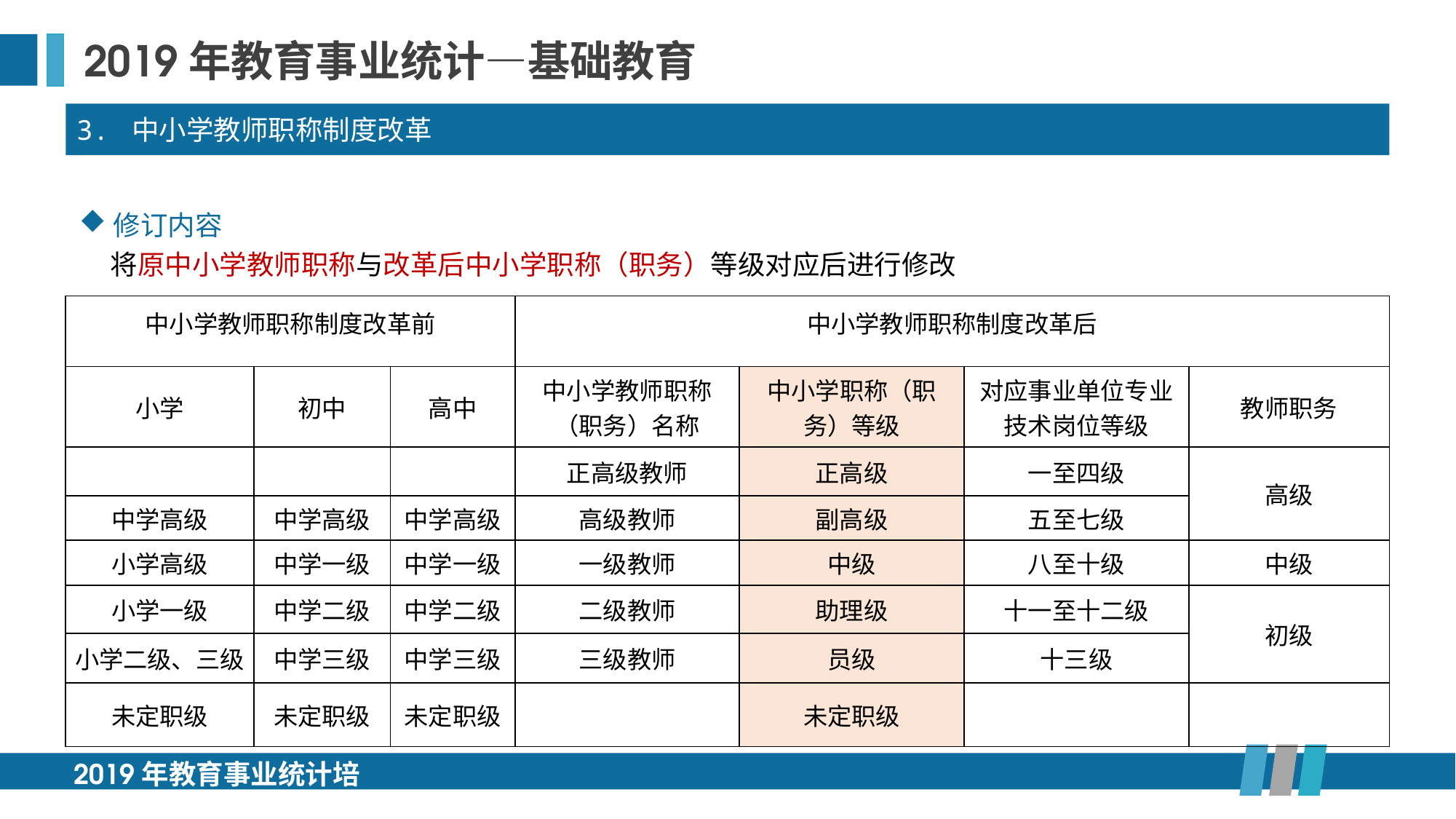

2019年教育事业统计—基础教育

3. 中小学教师职称制度改革
修订内容
    将原中小学教师职称与改革后中小学职称（职务）等级对应后进行修改
| 中小学教师职称制度改革前 |  |  | 中小学教师职称制度改革后 |  |  |  |
| --- | --- | --- | --- | --- | --- | --- |
| 小学 | 初中 | 高中 | 中小学教师职称（职务）名称 | 中小学职称（职务）等级 | 对应事业单位专业技术岗位等级 | 教师职务 |
|  |  |  | 正高级教师 | 正高级 | 一至四级 | 高级 |
| 中学高级 | 中学高级 | 中学高级 | 高级教师 | 副高级 | 五至七级 |  |
| 小学高级 | 中学一级 | 中学一级 | 一级教师 | 中级 | 八至十级 | 中级 |
| 小学一级 | 中学二级 | 中学二级 | 二级教师 | 助理级 | 十一至十二级 | 初级 |
| 小学二级、三级 | 中学三级 | 中学三级 | 三级教师 | 员级 | 十三级 |  |
| 未定职级 | 未定职级 | 未定职级 |  | 未定职级 |  |  |

2019年教育事业统计培训